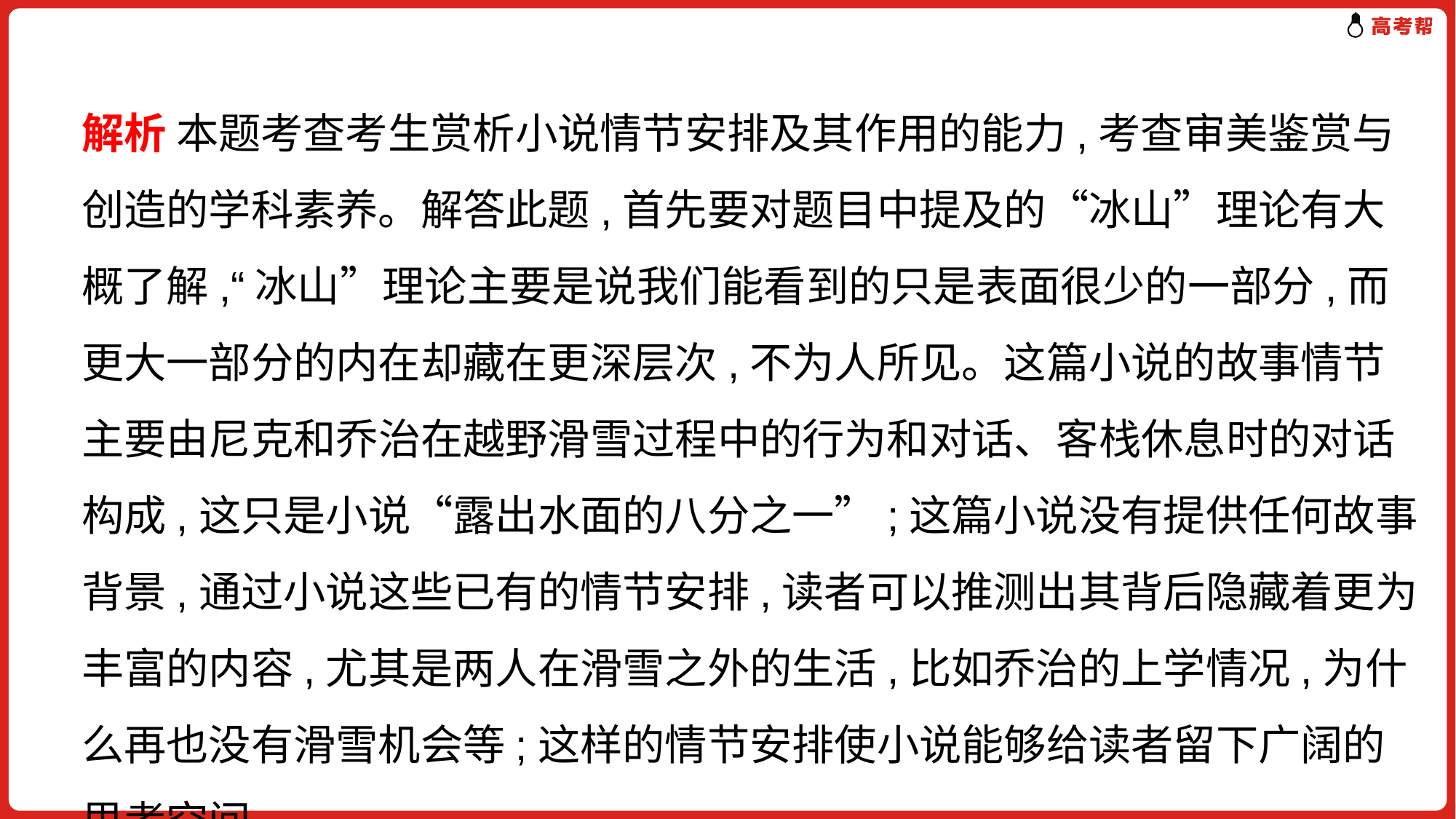

解析 本题考查考生赏析小说情节安排及其作用的能力,考查审美鉴赏与创造的学科素养。解答此题,首先要对题目中提及的“冰山”理论有大概了解,“冰山”理论主要是说我们能看到的只是表面很少的一部分,而更大一部分的内在却藏在更深层次,不为人所见。这篇小说的故事情节主要由尼克和乔治在越野滑雪过程中的行为和对话、客栈休息时的对话构成,这只是小说“露出水面的八分之一”;这篇小说没有提供任何故事背景,通过小说这些已有的情节安排,读者可以推测出其背后隐藏着更为丰富的内容,尤其是两人在滑雪之外的生活,比如乔治的上学情况,为什么再也没有滑雪机会等;这样的情节安排使小说能够给读者留下广阔的思考空间。